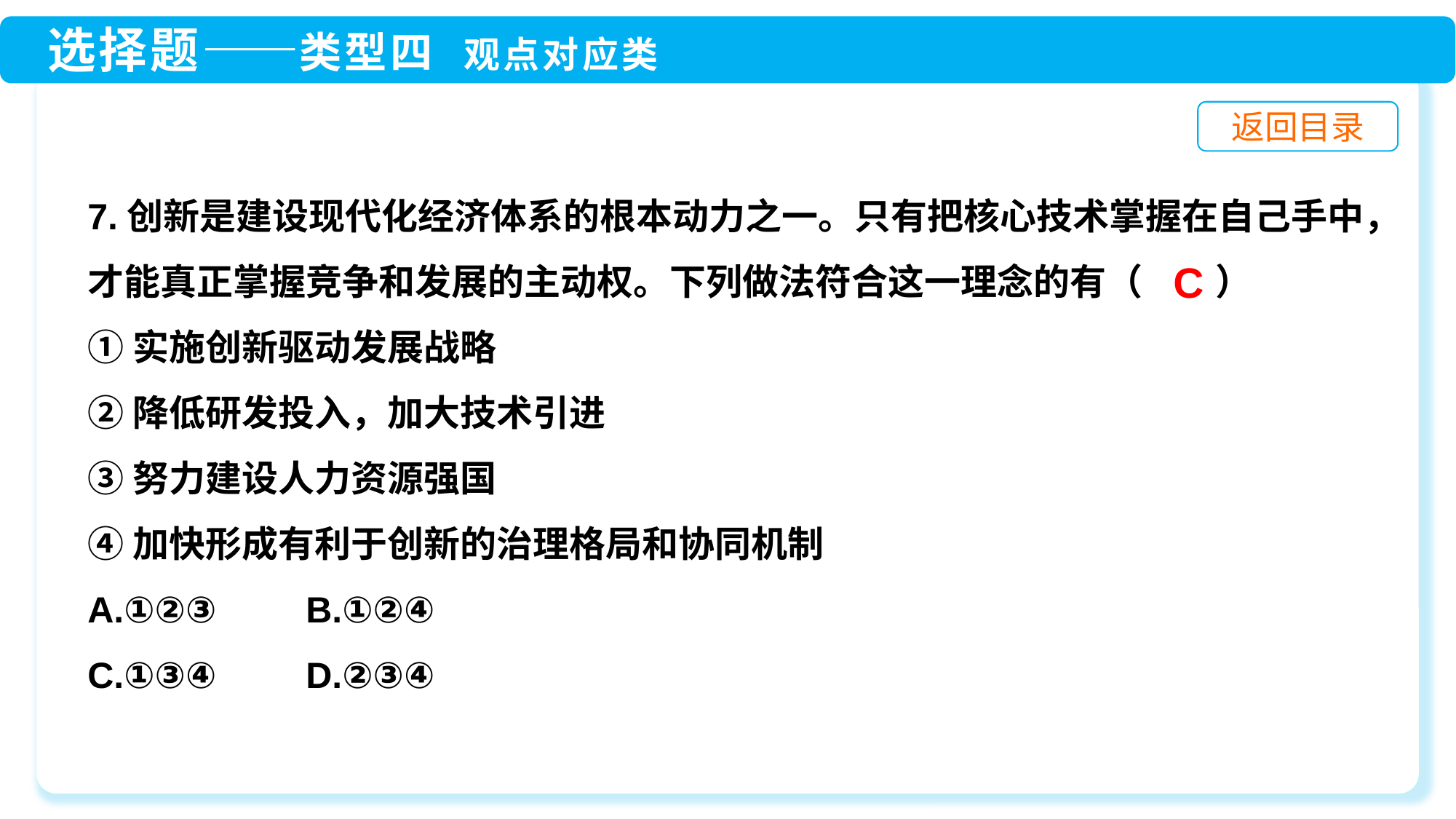

7.创新是建设现代化经济体系的根本动力之一。只有把核心技术掌握在自己手中，才能真正掌握竞争和发展的主动权。下列做法符合这一理念的有（　　）
①实施创新驱动发展战略
②降低研发投入，加大技术引进
③努力建设人力资源强国
④加快形成有利于创新的治理格局和协同机制
A.①②③	B.①②④
C.①③④	D.②③④

C